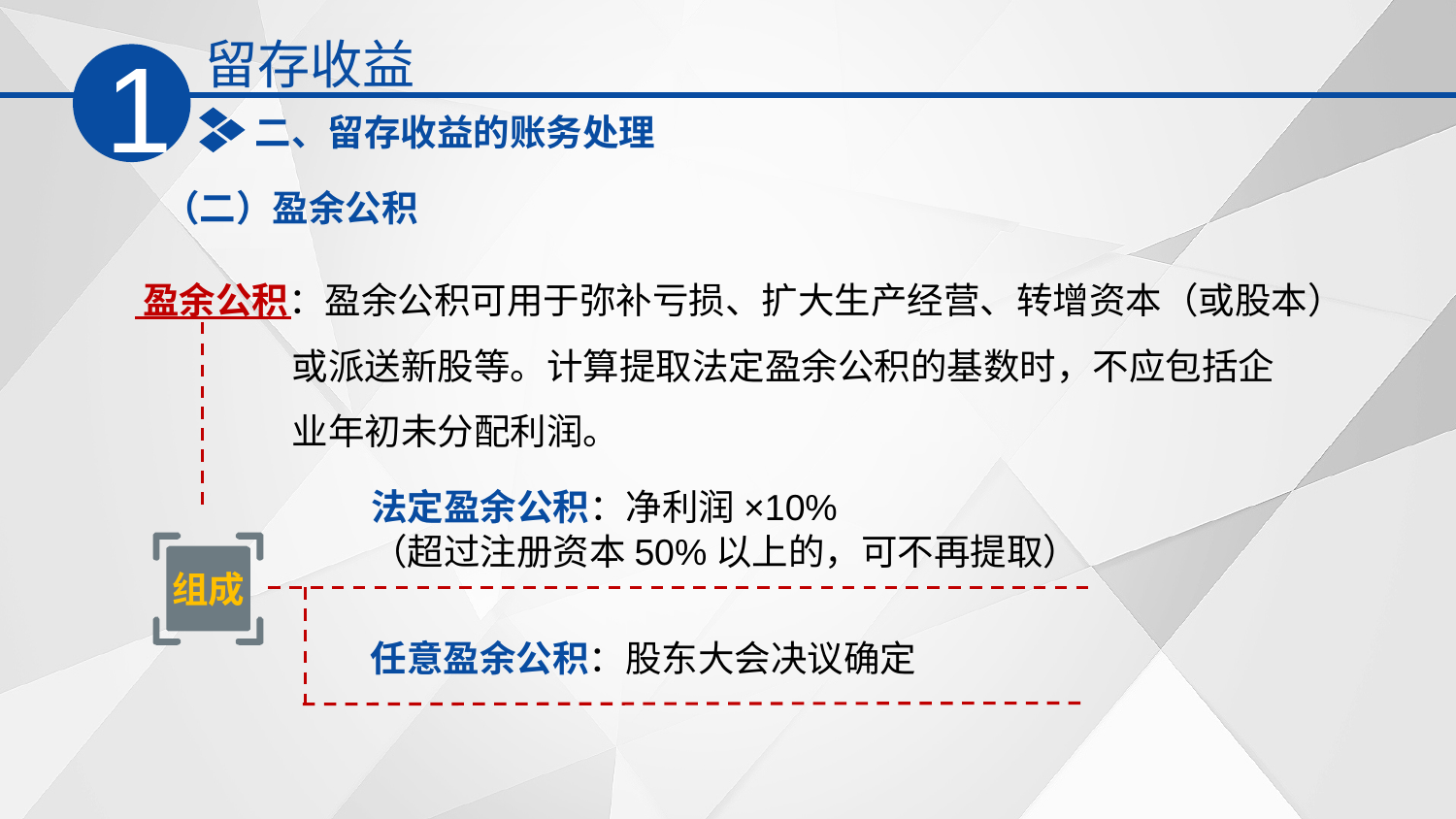

留存收益
1

二、留存收益的账务处理

（二）盈余公积
盈余公积：盈余公积可用于弥补亏损、扩大生产经营、转增资本（或股本）
                 或派送新股等。计算提取法定盈余公积的基数时，不应包括企
                 业年初未分配利润。
法定盈余公积：净利润×10%
（超过注册资本50%以上的，可不再提取）
组成
任意盈余公积：股东大会决议确定